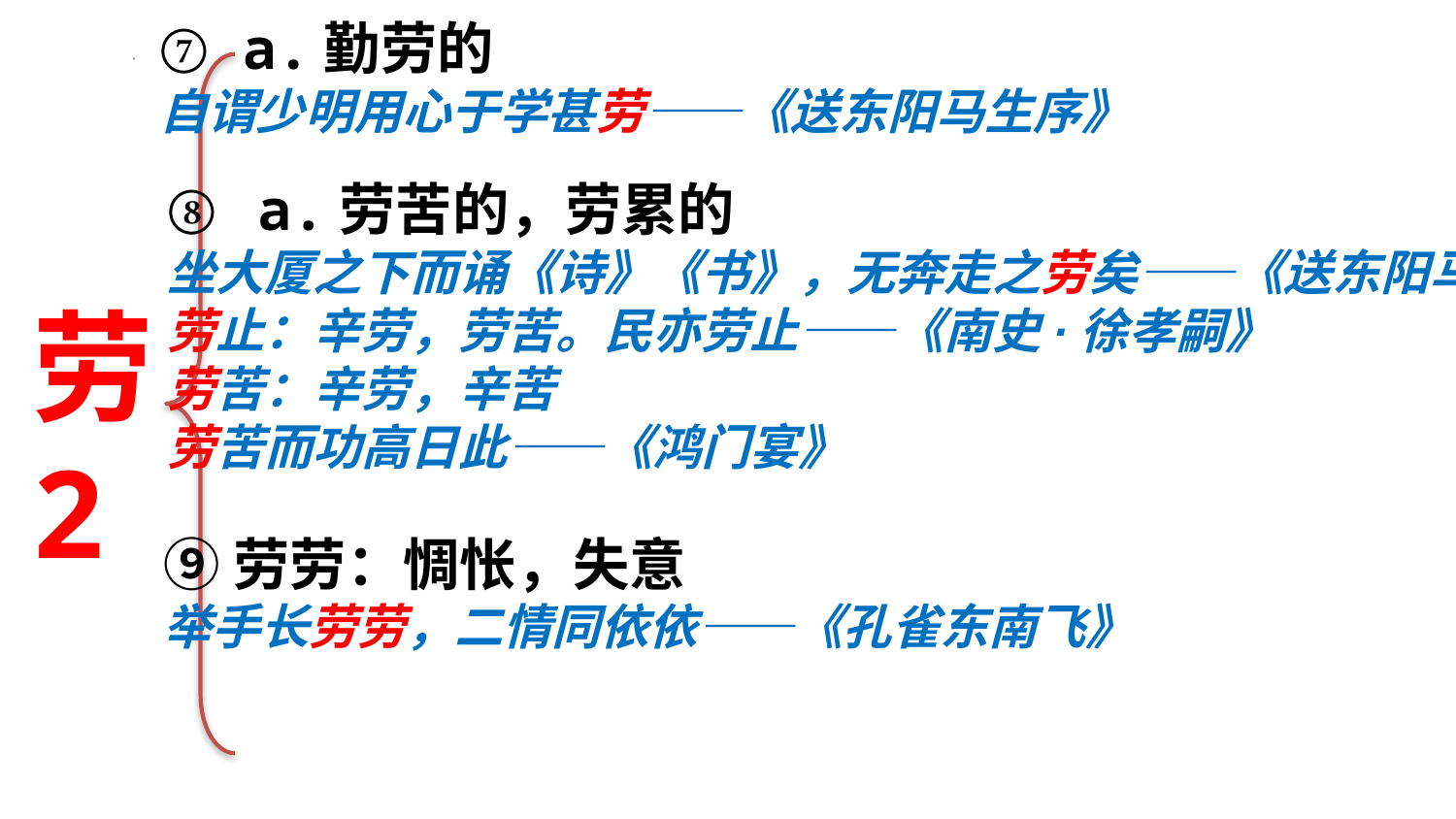

⑦ a.勤劳的
自谓少明用心于学甚劳——《送东阳马生序》

⑧ a.劳苦的，劳累的
坐大厦之下而诵《诗》《书》，无奔走之劳矣——《送东阳马生序》
劳止：辛劳，劳苦。民亦劳止——《南史·徐孝嗣》
劳苦：辛劳，辛苦
劳苦而功高日此——《鸿门宴》

劳
2
⑨劳劳：惆怅，失意
举手长劳劳，二情同依依——《孔雀东南飞》